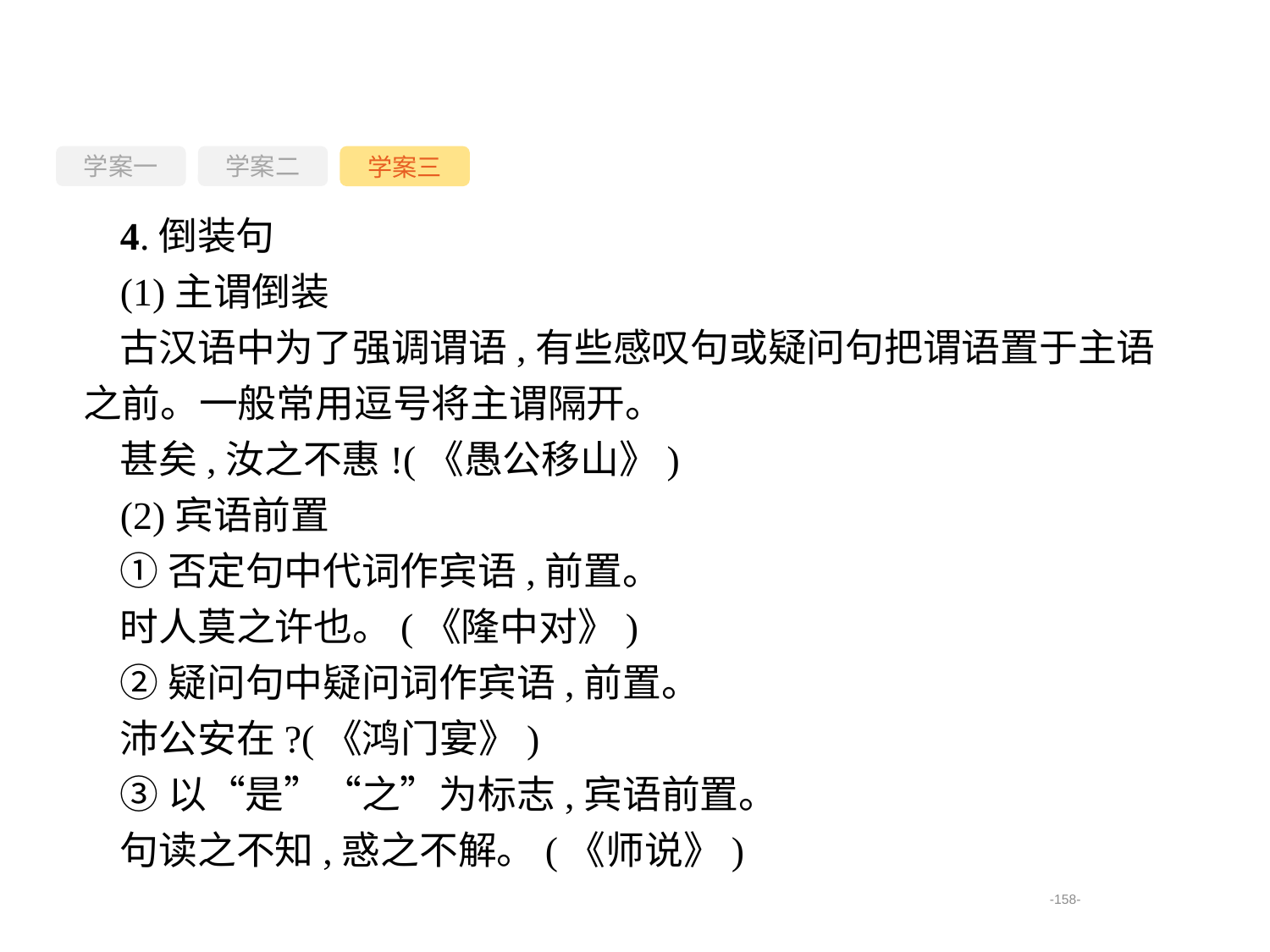

学案一
学案三
学案二
4.倒装句
(1)主谓倒装
古汉语中为了强调谓语,有些感叹句或疑问句把谓语置于主语之前。一般常用逗号将主谓隔开。
甚矣,汝之不惠!(《愚公移山》)
(2)宾语前置
①否定句中代词作宾语,前置。
时人莫之许也。(《隆中对》)
②疑问句中疑问词作宾语,前置。
沛公安在?(《鸿门宴》)
③以“是”“之”为标志,宾语前置。
句读之不知,惑之不解。(《师说》)
-158-